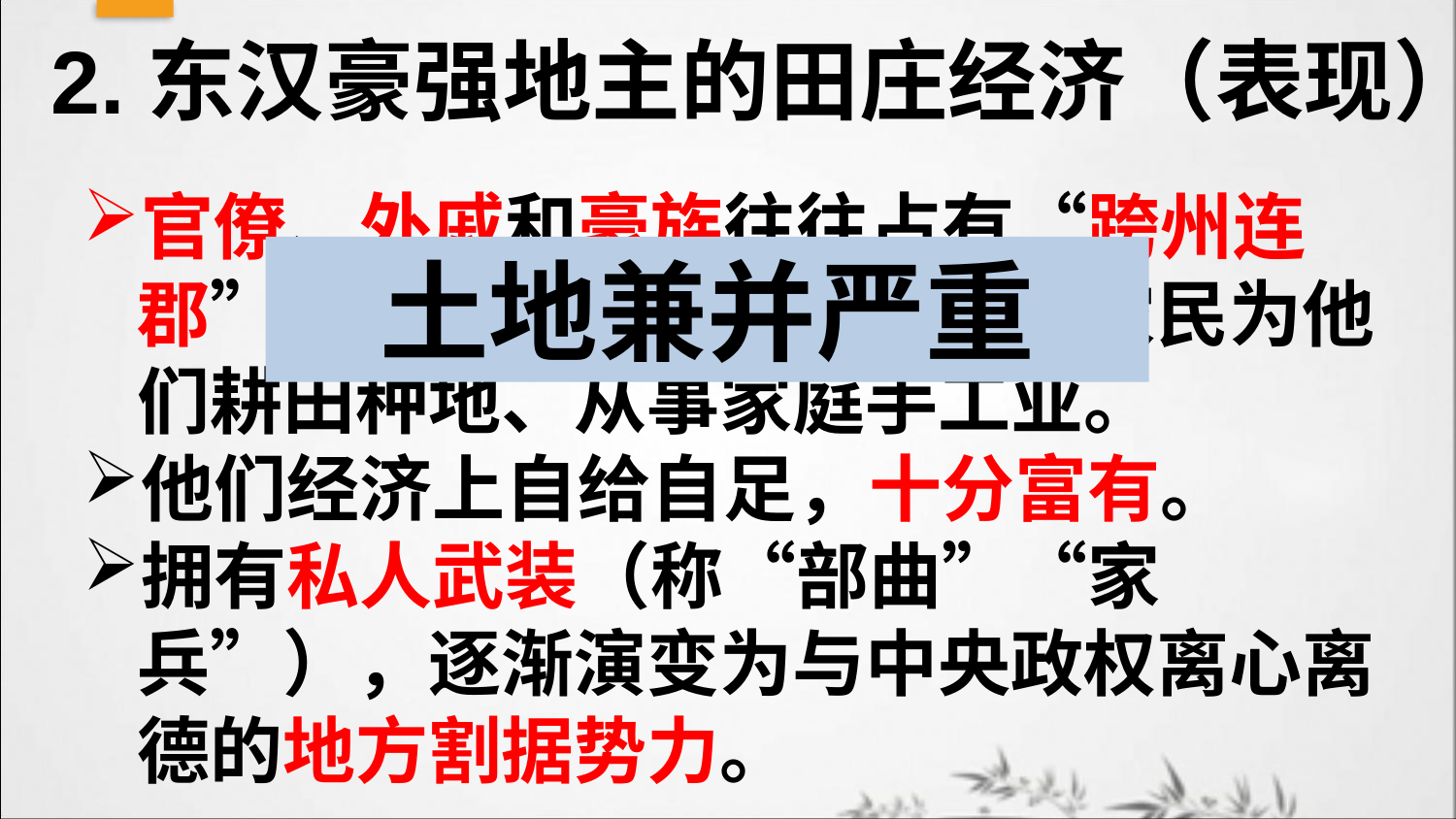

2.东汉豪强地主的田庄经济（表现）

官僚、外戚和豪族往往占有“跨州连郡”的田庄，驱使众多的依附农民为他们耕田种地、从事家庭手工业。
他们经济上自给自足，十分富有。
拥有私人武装（称“部曲”“家兵”），逐渐演变为与中央政权离心离德的地方割据势力。
土地兼并严重